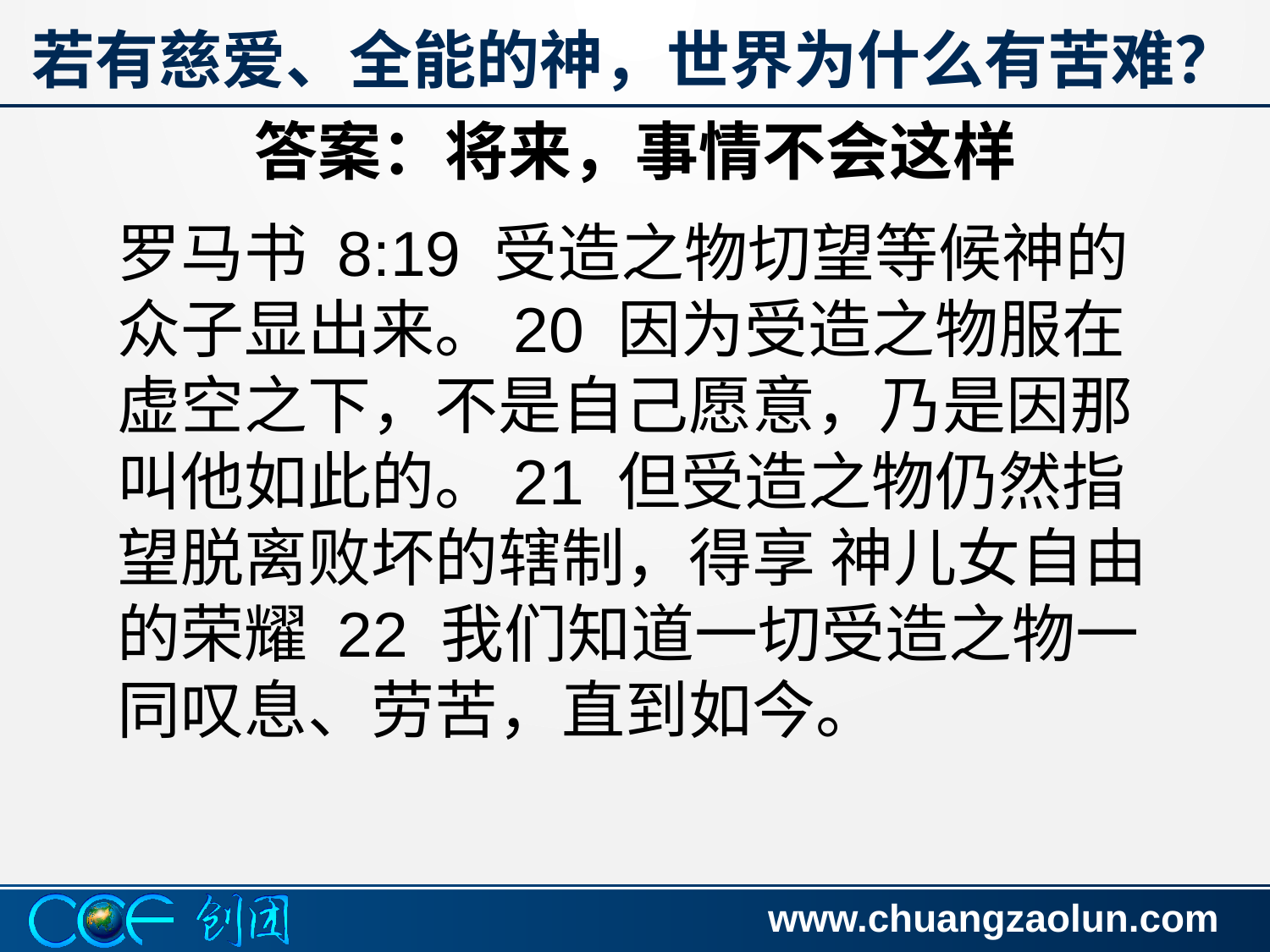

# 若有慈爱、全能的神，世界为什么有苦难？ 答案：将来，事情不会这样
罗马书 8:19 受造之物切望等候神的众子显出来。20 因为受造之物服在虚空之下，不是自己愿意，乃是因那叫他如此的。21 但受造之物仍然指望脱离败坏的辖制，得享 神儿女自由的荣耀 22 我们知道一切受造之物一同叹息、劳苦，直到如今。